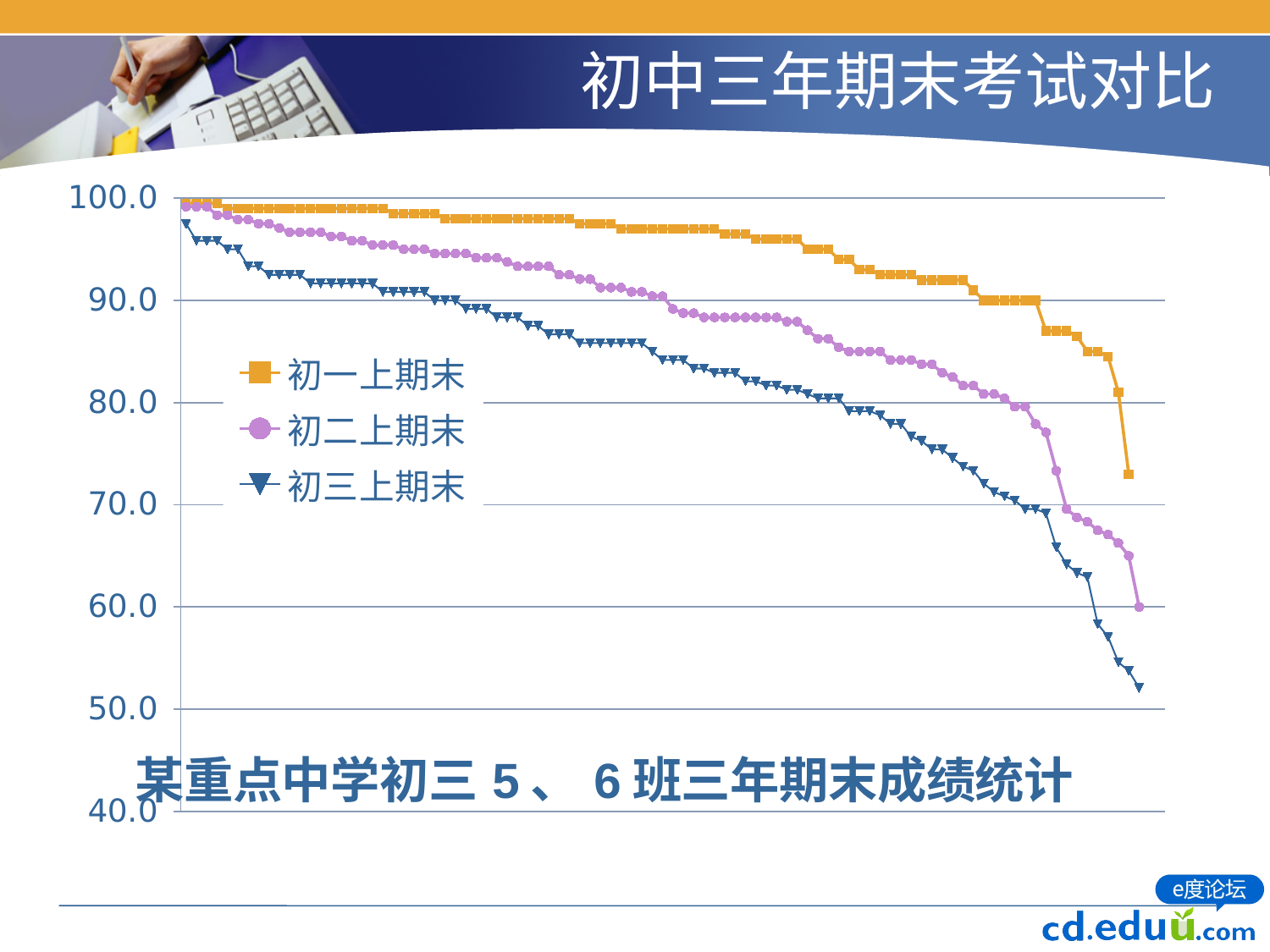

# 初中三年期末考试对比

### Chart

| Category | 初一上期末 | 初二上期末 | 初三上期末 |
|---|---|---|---|